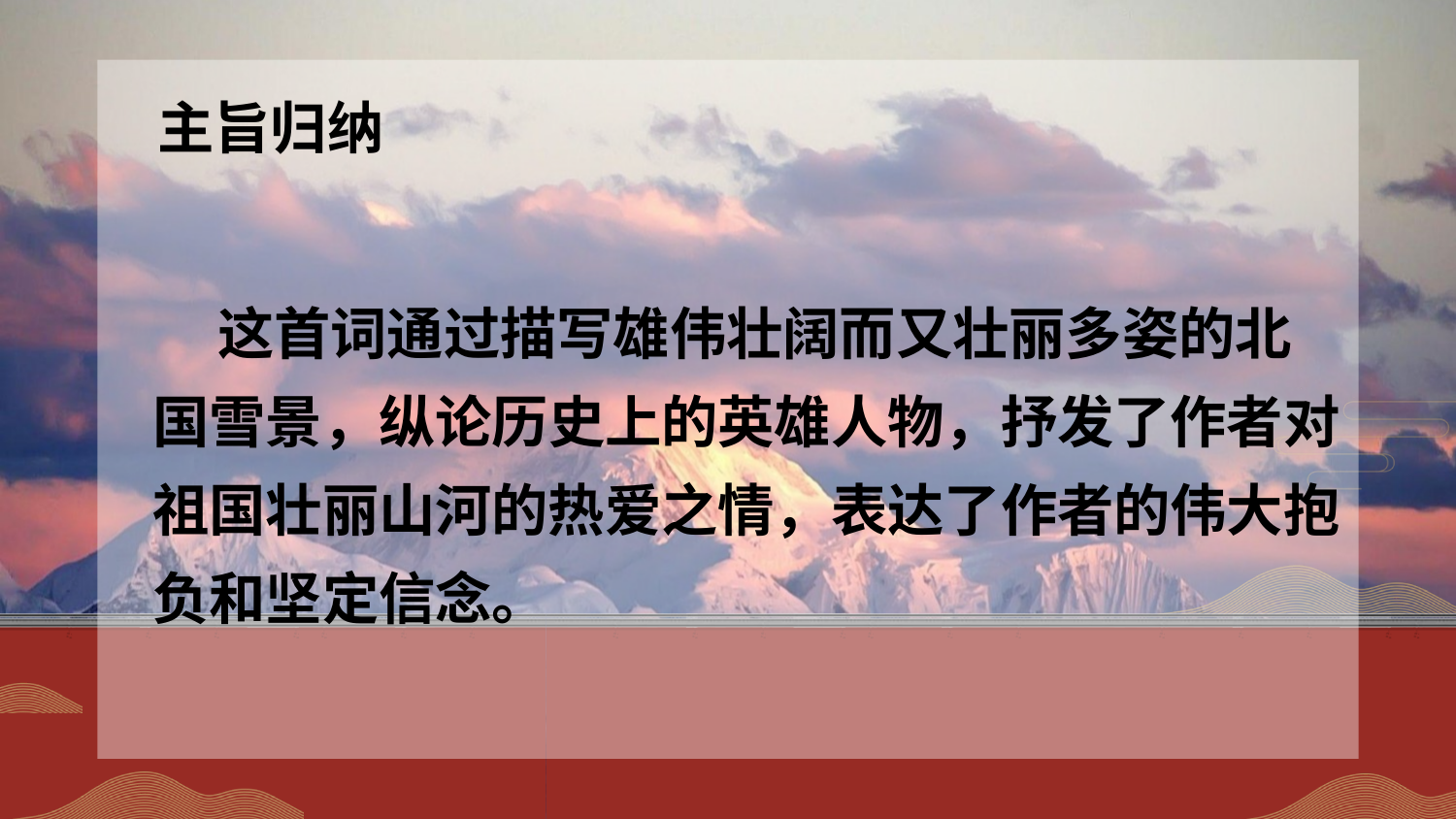

主旨归纳
    这首词通过描写雄伟壮阔而又壮丽多姿的北国雪景，纵论历史上的英雄人物，抒发了作者对祖国壮丽山河的热爱之情，表达了作者的伟大抱负和坚定信念。